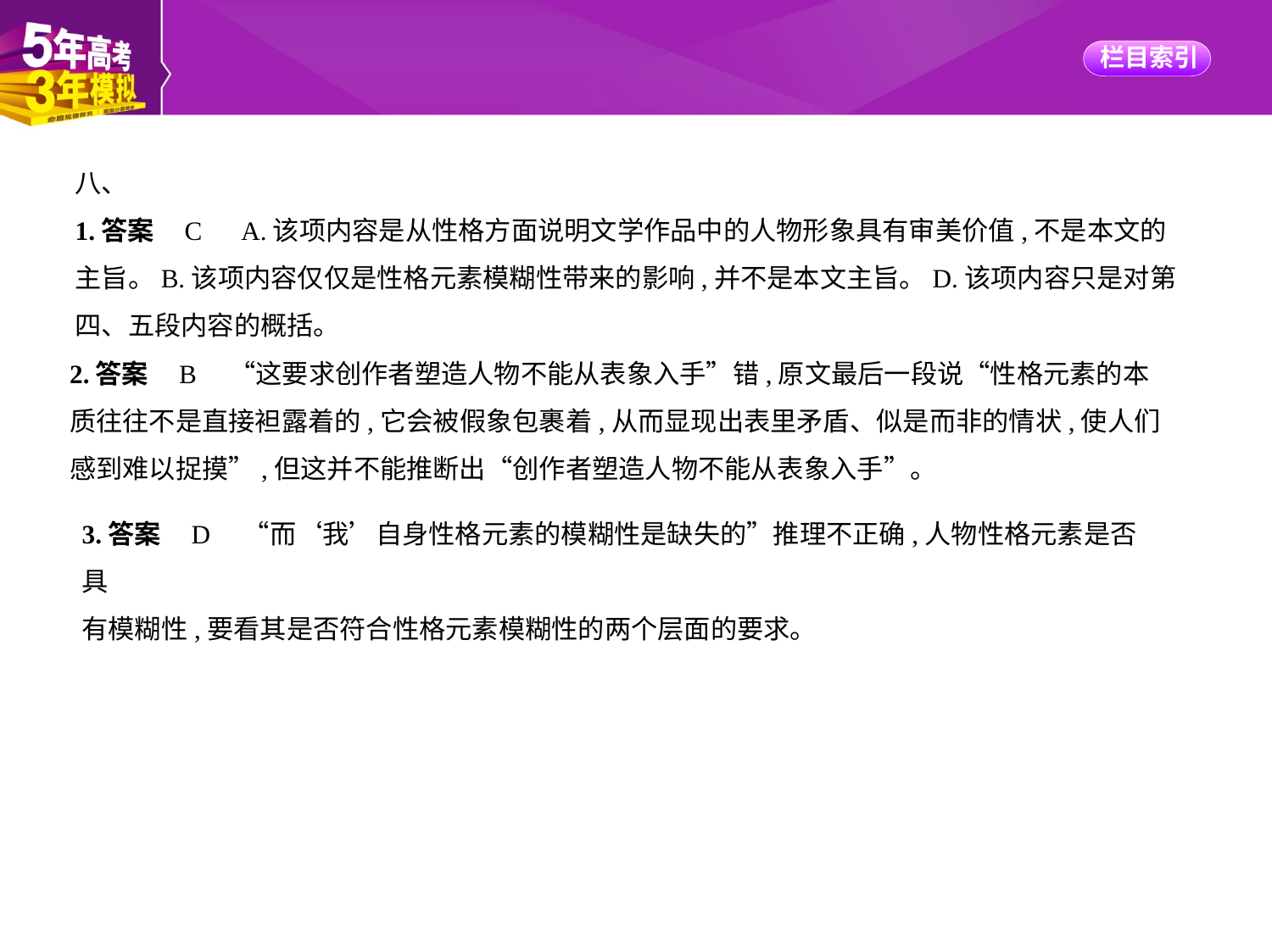

八、
1.答案    C　A.该项内容是从性格方面说明文学作品中的人物形象具有审美价值,不是本文的
主旨。B.该项内容仅仅是性格元素模糊性带来的影响,并不是本文主旨。D.该项内容只是对第
四、五段内容的概括。
2.答案    B　“这要求创作者塑造人物不能从表象入手”错,原文最后一段说“性格元素的本
质往往不是直接袒露着的,它会被假象包裹着,从而显现出表里矛盾、似是而非的情状,使人们
感到难以捉摸”,但这并不能推断出“创作者塑造人物不能从表象入手”。
3.答案    D　“而‘我’自身性格元素的模糊性是缺失的”推理不正确,人物性格元素是否具
有模糊性,要看其是否符合性格元素模糊性的两个层面的要求。